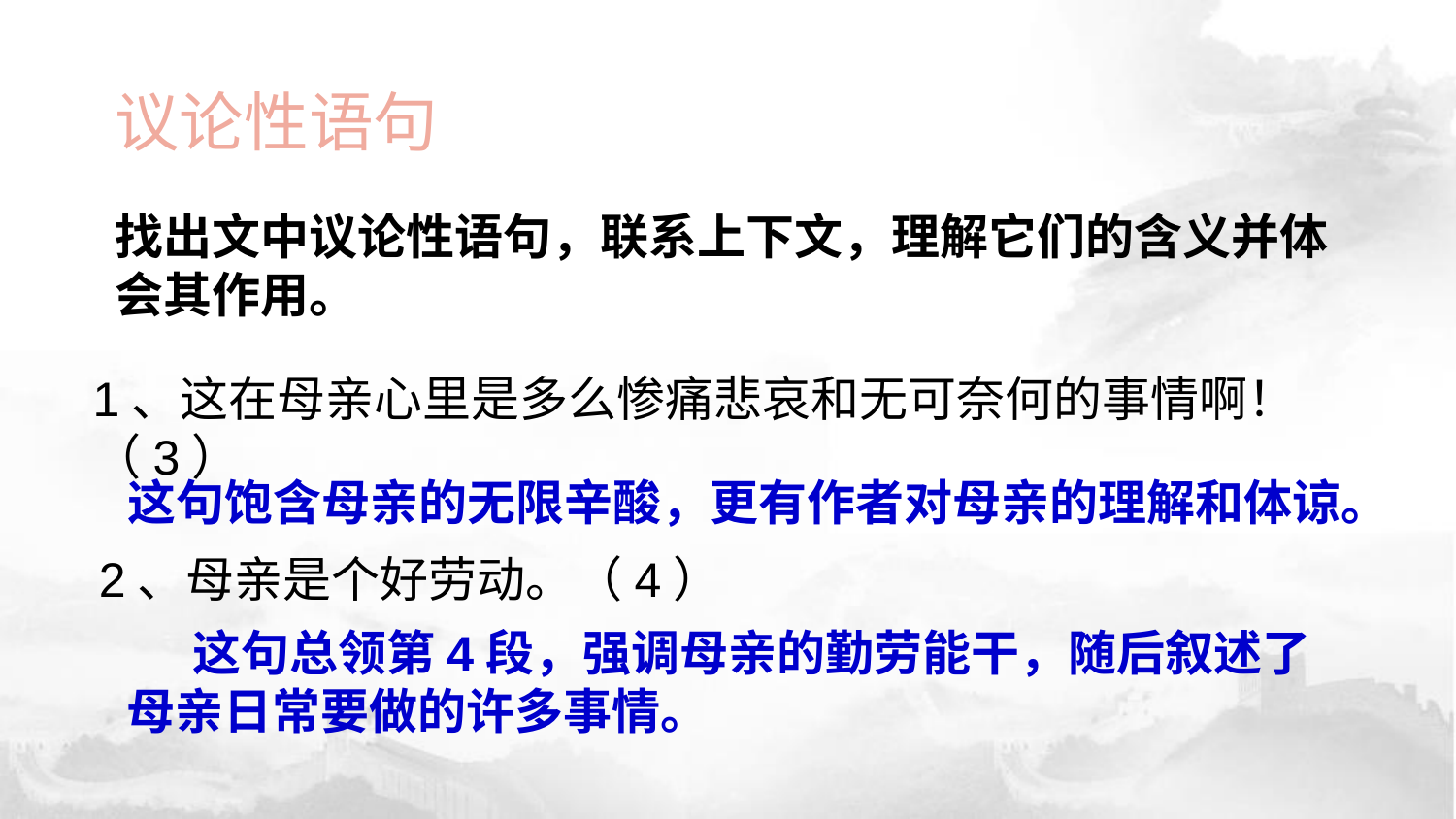

议论性语句
找出文中议论性语句，联系上下文，理解它们的含义并体会其作用。
1、这在母亲心里是多么惨痛悲哀和无可奈何的事情啊！（3）
       这句饱含母亲的无限辛酸，更有作者对母亲的理解和体谅。
2、母亲是个好劳动。（4）
     这句总领第4段，强调母亲的勤劳能干，随后叙述了母亲日常要做的许多事情。